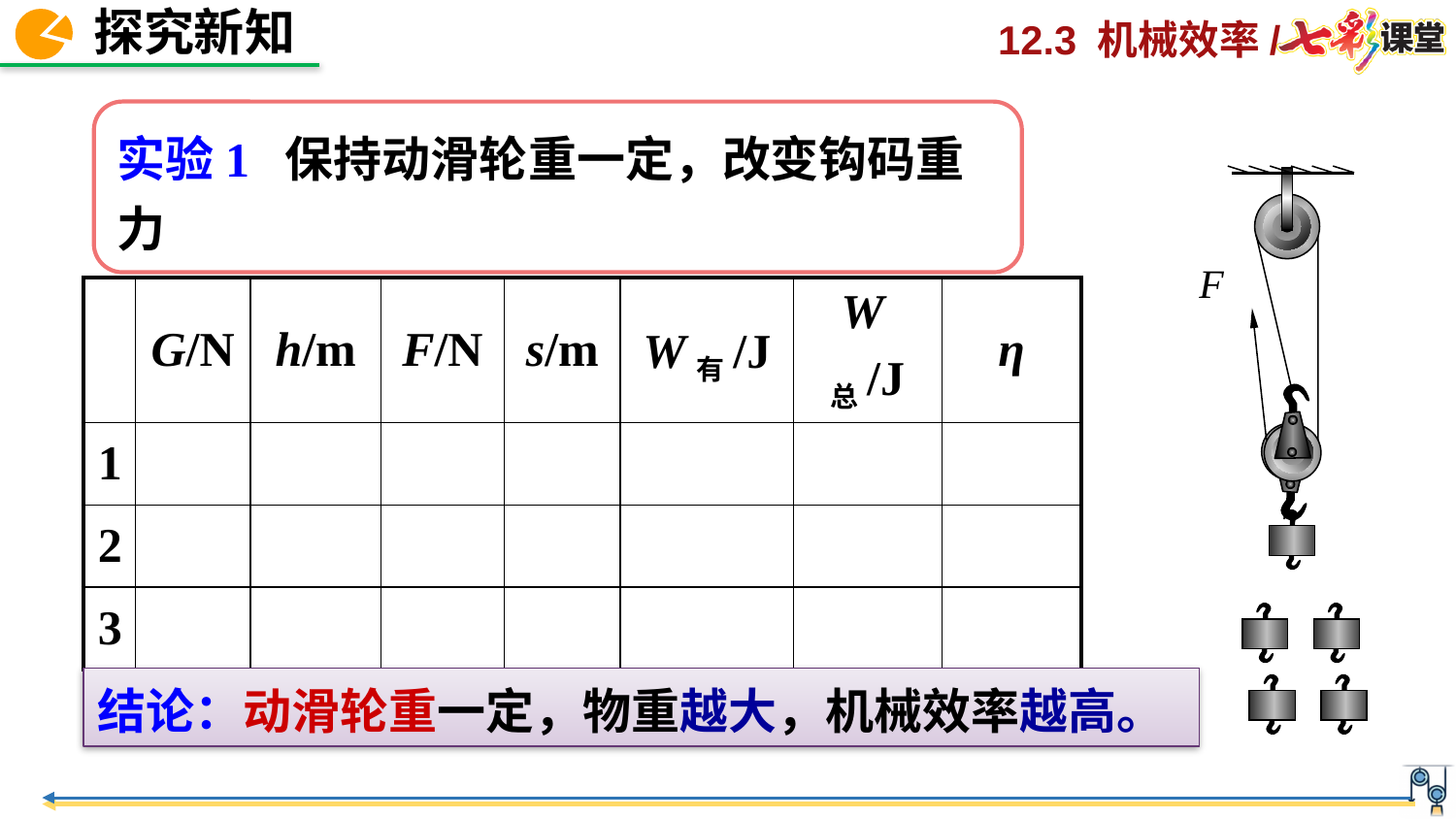

实验1  保持动滑轮重一定，改变钩码重力

F

|  | G/N | h/m | F/N | s/m | W有/J | W总/J | η |
| --- | --- | --- | --- | --- | --- | --- | --- |
| 1 |  |  |  |  |  |  |  |
| 2 |  |  |  |  |  |  |  |
| 3 |  |  |  |  |  |  |  |

结论：动滑轮重一定，物重越大，机械效率越高。